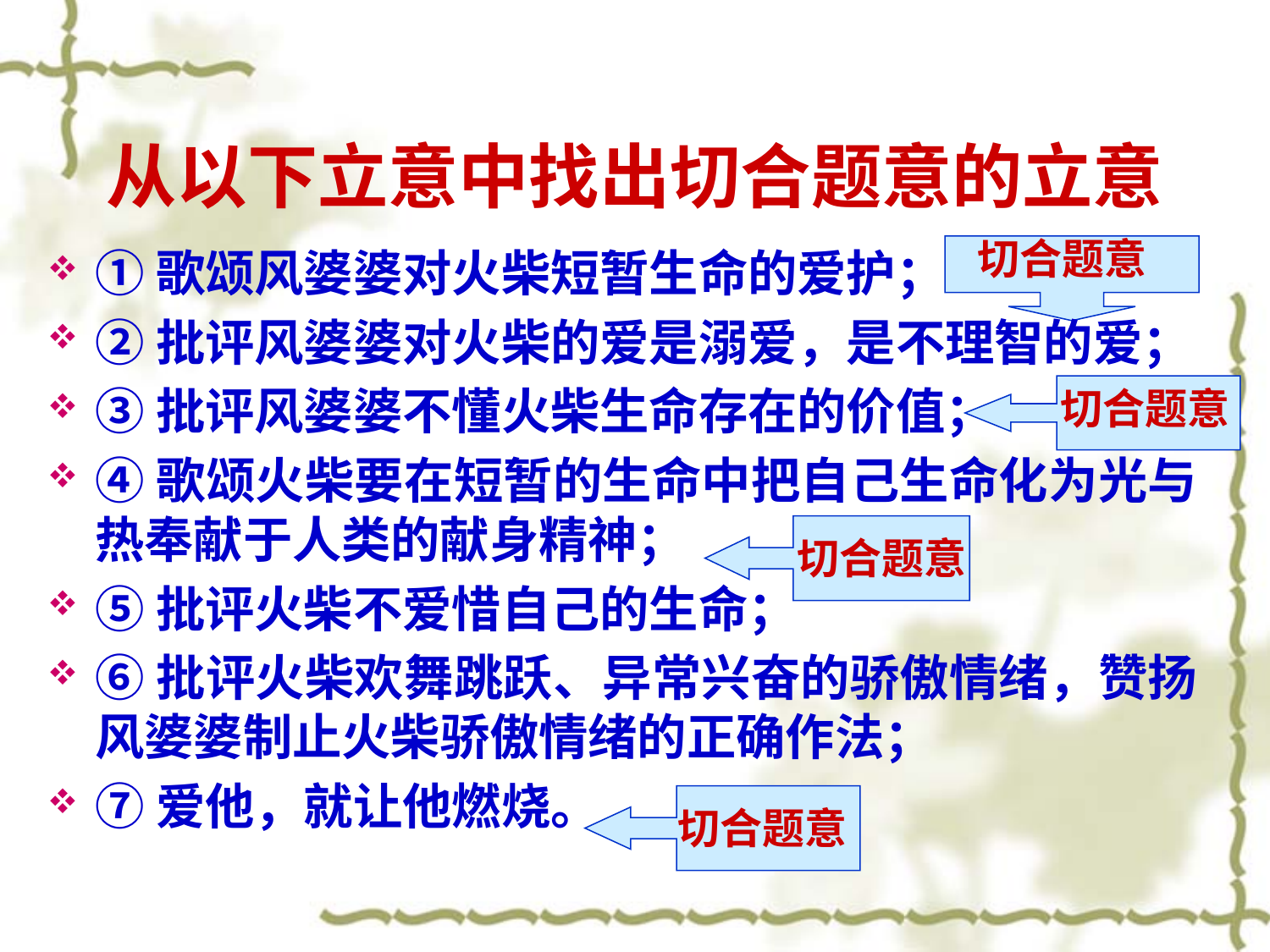

# 从以下立意中找出切合题意的立意
切合题意
①歌颂风婆婆对火柴短暂生命的爱护；
②批评风婆婆对火柴的爱是溺爱，是不理智的爱；
③批评风婆婆不懂火柴生命存在的价值；
④歌颂火柴要在短暂的生命中把自己生命化为光与热奉献于人类的献身精神；
⑤批评火柴不爱惜自己的生命；
⑥批评火柴欢舞跳跃、异常兴奋的骄傲情绪，赞扬风婆婆制止火柴骄傲情绪的正确作法；
⑦爱他，就让他燃烧。

切合题意

切合题意

切合题意
162